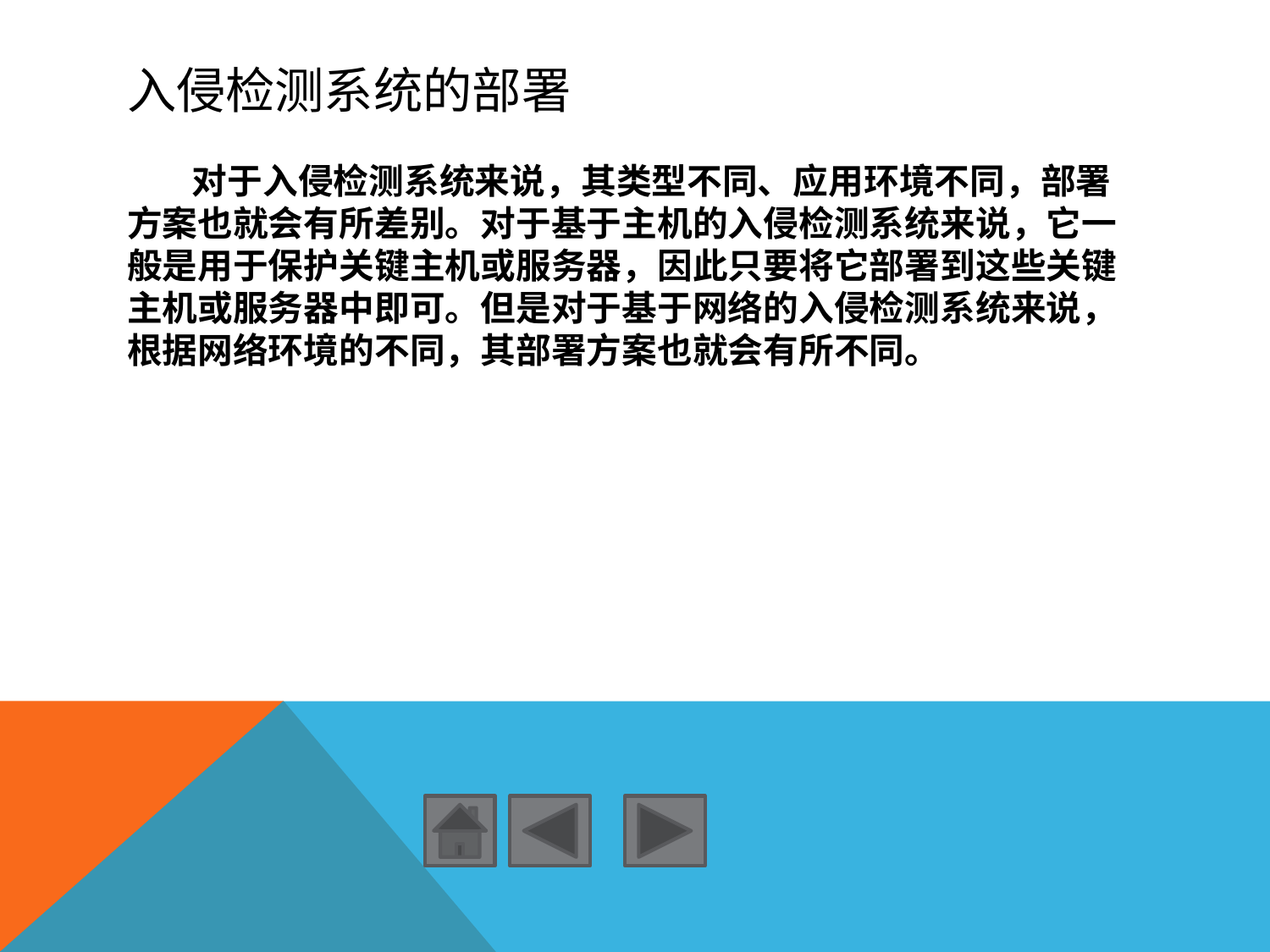

# 入侵检测系统的部署
对于入侵检测系统来说，其类型不同、应用环境不同，部署方案也就会有所差别。对于基于主机的入侵检测系统来说，它一般是用于保护关键主机或服务器，因此只要将它部署到这些关键主机或服务器中即可。但是对于基于网络的入侵检测系统来说，根据网络环境的不同，其部署方案也就会有所不同。